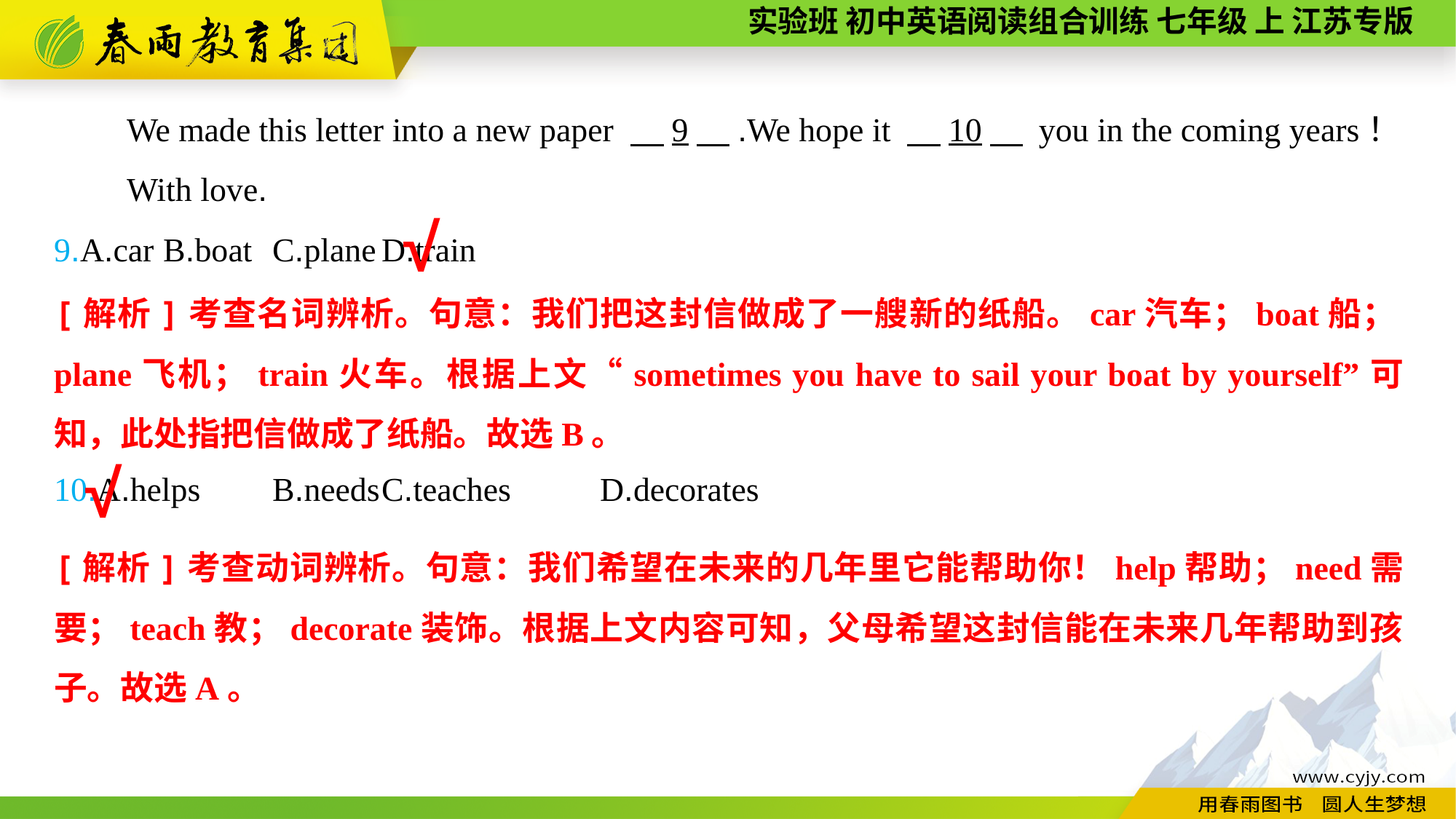

We made this letter into a new paper 　9　.We hope it 　10　 you in the coming years！
With love.
9.A.car	B.boat	C.plane	D.train

10.A.helps	B.needs	C.teaches	D.decorates
√
[解析]考查名词辨析。句意：我们把这封信做成了一艘新的纸船。car汽车；boat船；plane飞机；train火车。根据上文“sometimes you have to sail your boat by yourself”可知，此处指把信做成了纸船。故选B。
√
[解析]考查动词辨析。句意：我们希望在未来的几年里它能帮助你！help帮助；need需要；teach教；decorate装饰。根据上文内容可知，父母希望这封信能在未来几年帮助到孩子。故选A。